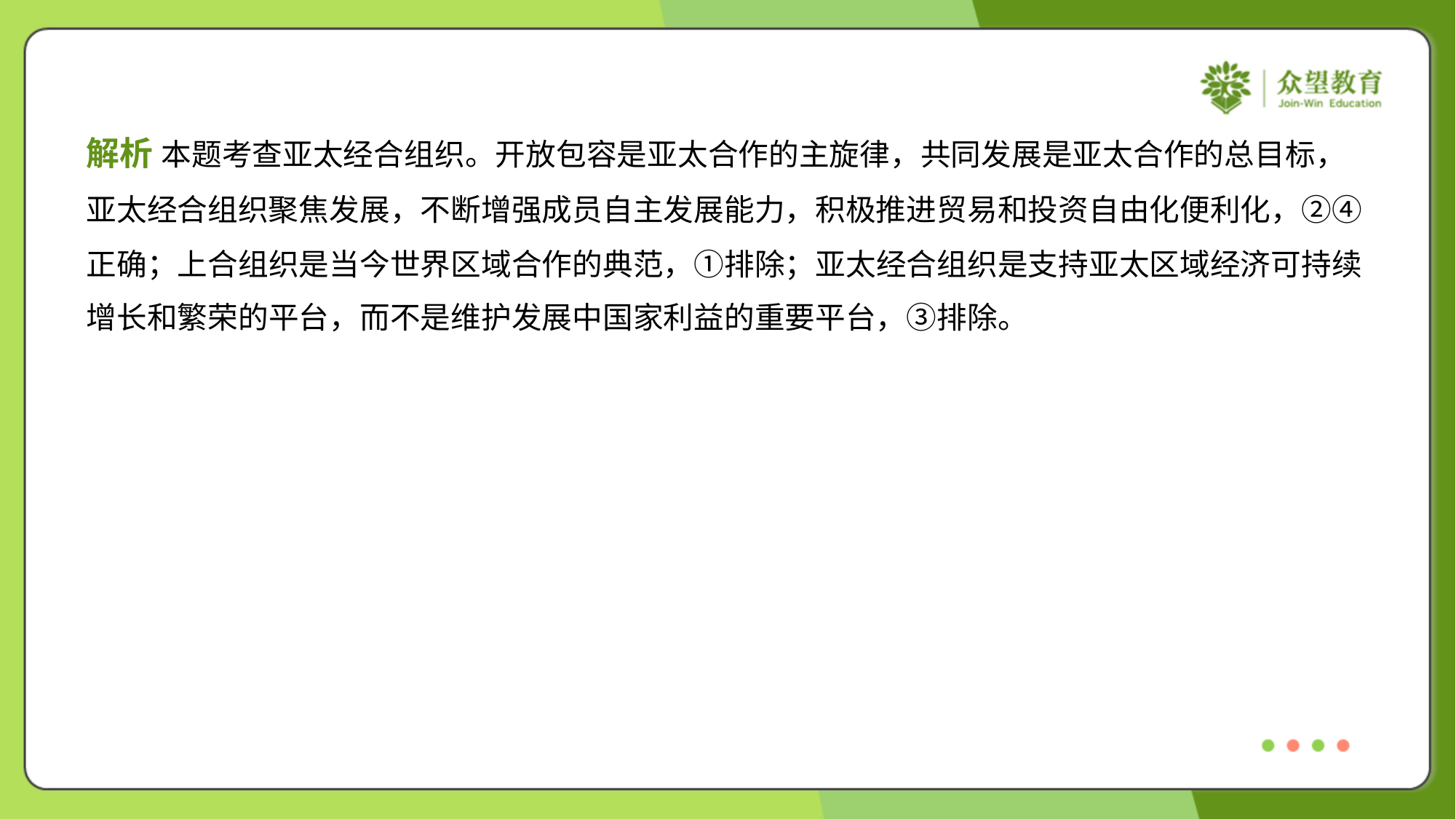

解析 本题考查亚太经合组织。开放包容是亚太合作的主旋律，共同发展是亚太合作的总目标，
亚太经合组织聚焦发展，不断增强成员自主发展能力，积极推进贸易和投资自由化便利化，②④
正确；上合组织是当今世界区域合作的典范，①排除；亚太经合组织是支持亚太区域经济可持续
增长和繁荣的平台，而不是维护发展中国家利益的重要平台，③排除。